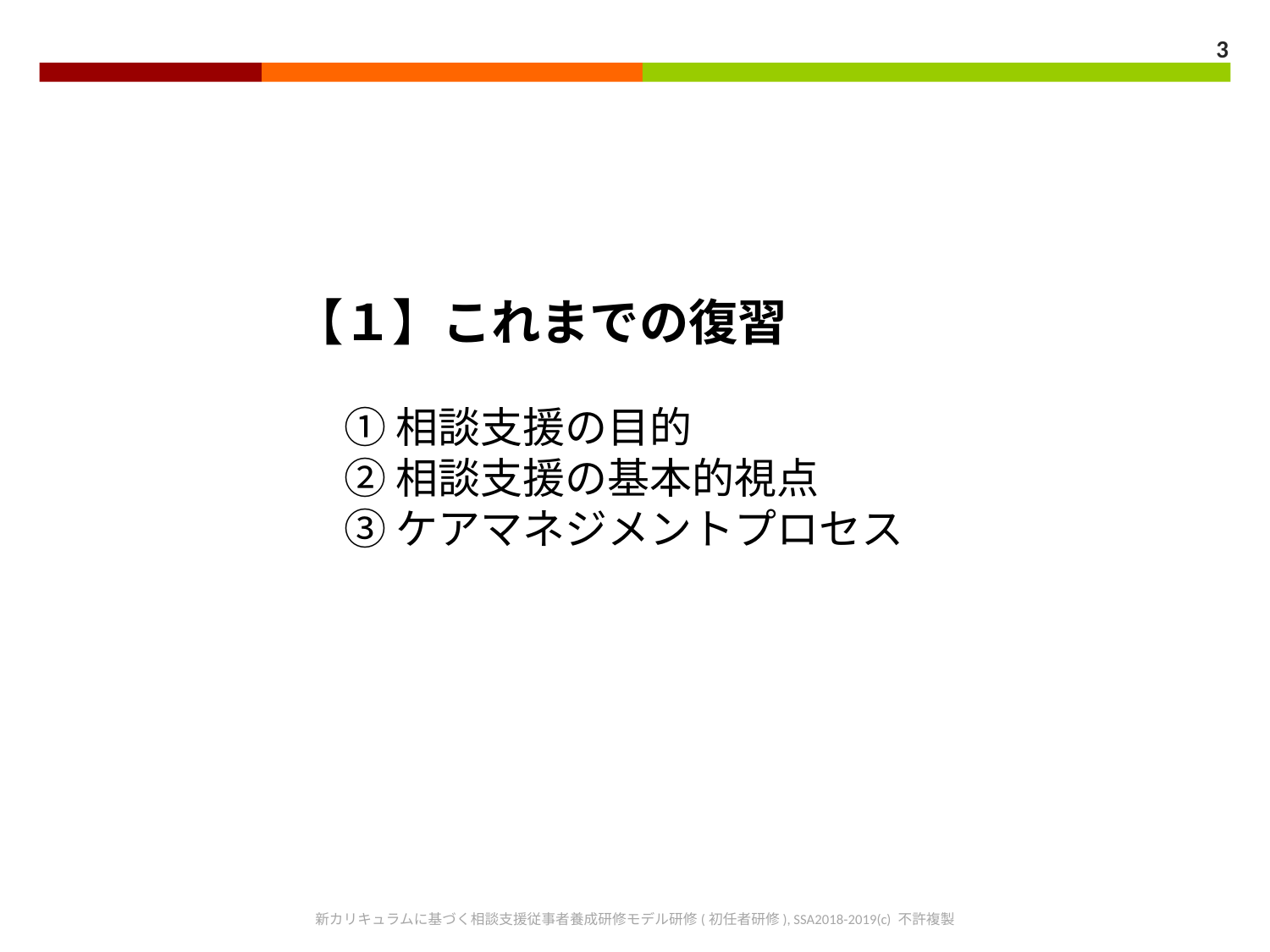

3
　　　　　【１】これまでの復習

　　　　　　　① 相談支援の目的
　　　　　　　② 相談支援の基本的視点
　　　　　　　③ ケアマネジメントプロセス
新カリキュラムに基づく相談支援従事者養成研修モデル研修(初任者研修), SSA2018-2019(c) 不許複製